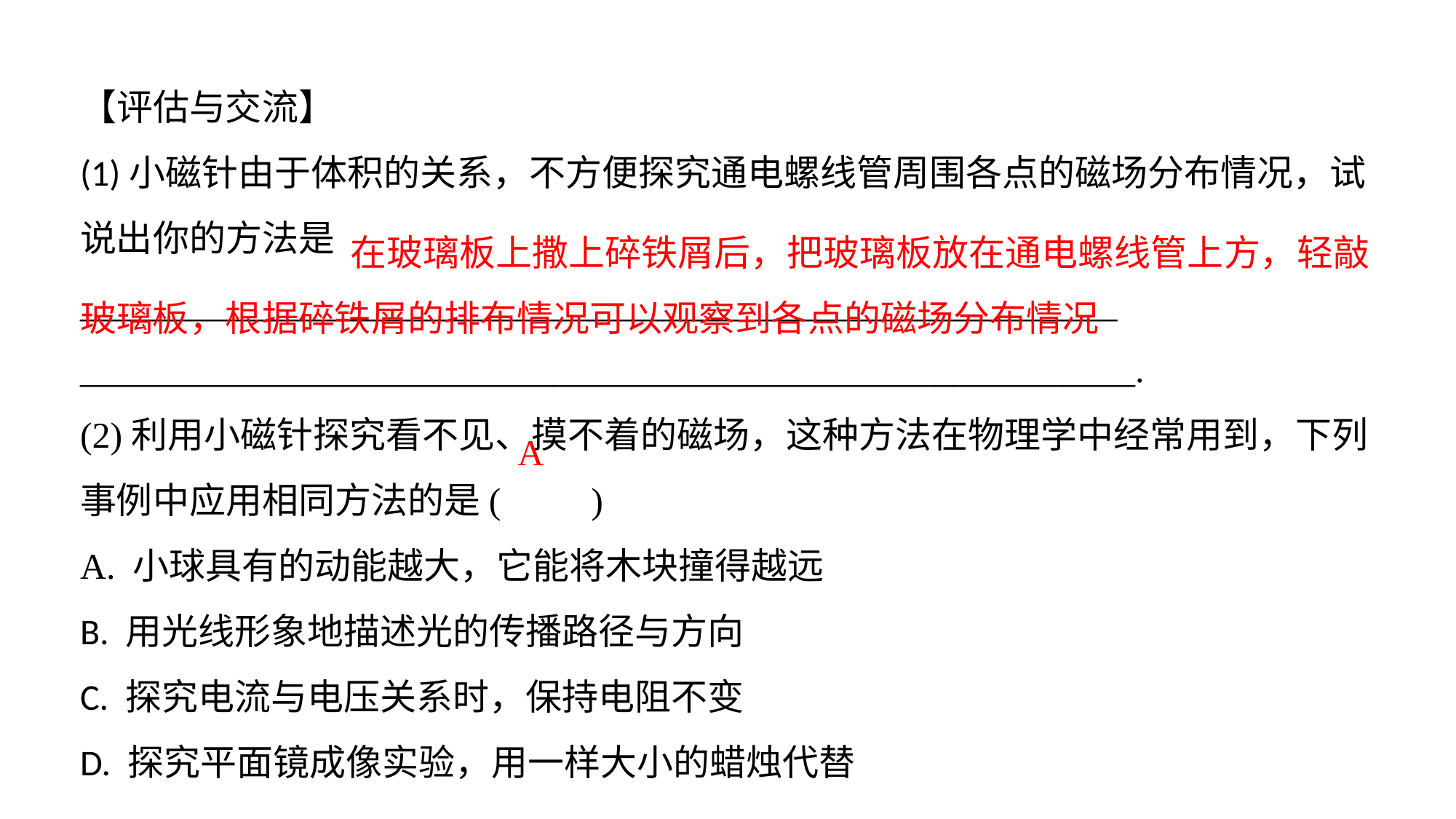

【评估与交流】(1)小磁针由于体积的关系，不方便探究通电螺线管周围各点的磁场分布情况，试说出你的方法是_________________________________________________________
__________________________________________________________.(2)利用小磁针探究看不见、摸不着的磁场，这种方法在物理学中经常用到，下列事例中应用相同方法的是(　　)A. 小球具有的动能越大，它能将木块撞得越远B. 用光线形象地描述光的传播路径与方向C. 探究电流与电压关系时，保持电阻不变D. 探究平面镜成像实验，用一样大小的蜡烛代替
                                在玻璃板上撒上碎铁屑后，把玻璃板放在通电螺线管上方，轻敲玻璃板，根据碎铁屑的排布情况可以观察到各点的磁场分布情况
A